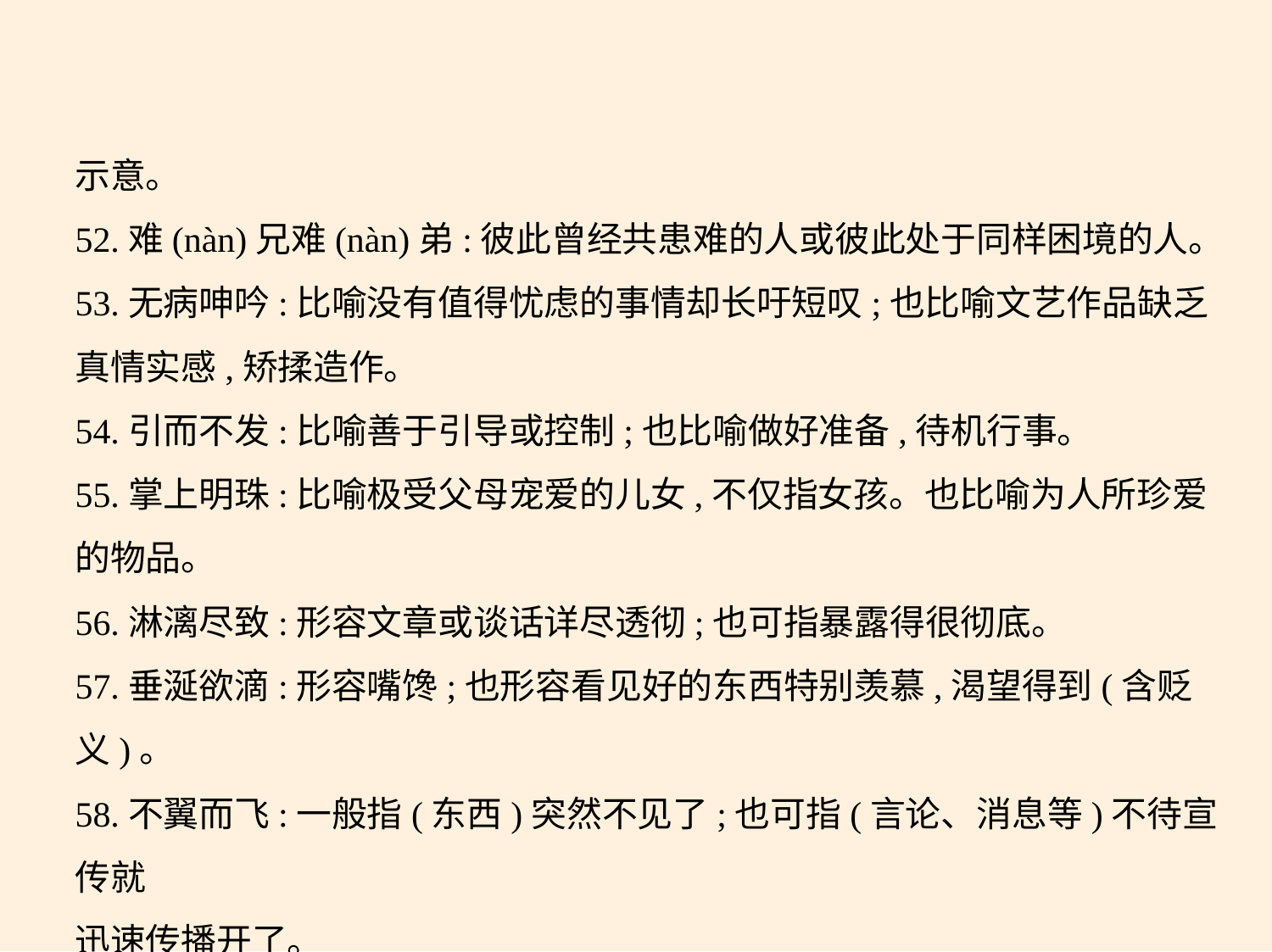

示意。
52.难(nàn)兄难(nàn)弟:彼此曾经共患难的人或彼此处于同样困境的人。
53.无病呻吟:比喻没有值得忧虑的事情却长吁短叹;也比喻文艺作品缺乏
真情实感,矫揉造作。
54.引而不发:比喻善于引导或控制;也比喻做好准备,待机行事。
55.掌上明珠:比喻极受父母宠爱的儿女,不仅指女孩。也比喻为人所珍爱
的物品。
56.淋漓尽致:形容文章或谈话详尽透彻;也可指暴露得很彻底。
57.垂涎欲滴:形容嘴馋;也形容看见好的东西特别羡慕,渴望得到(含贬
义)。
58.不翼而飞:一般指(东西)突然不见了;也可指(言论、消息等)不待宣传就
迅速传播开了。